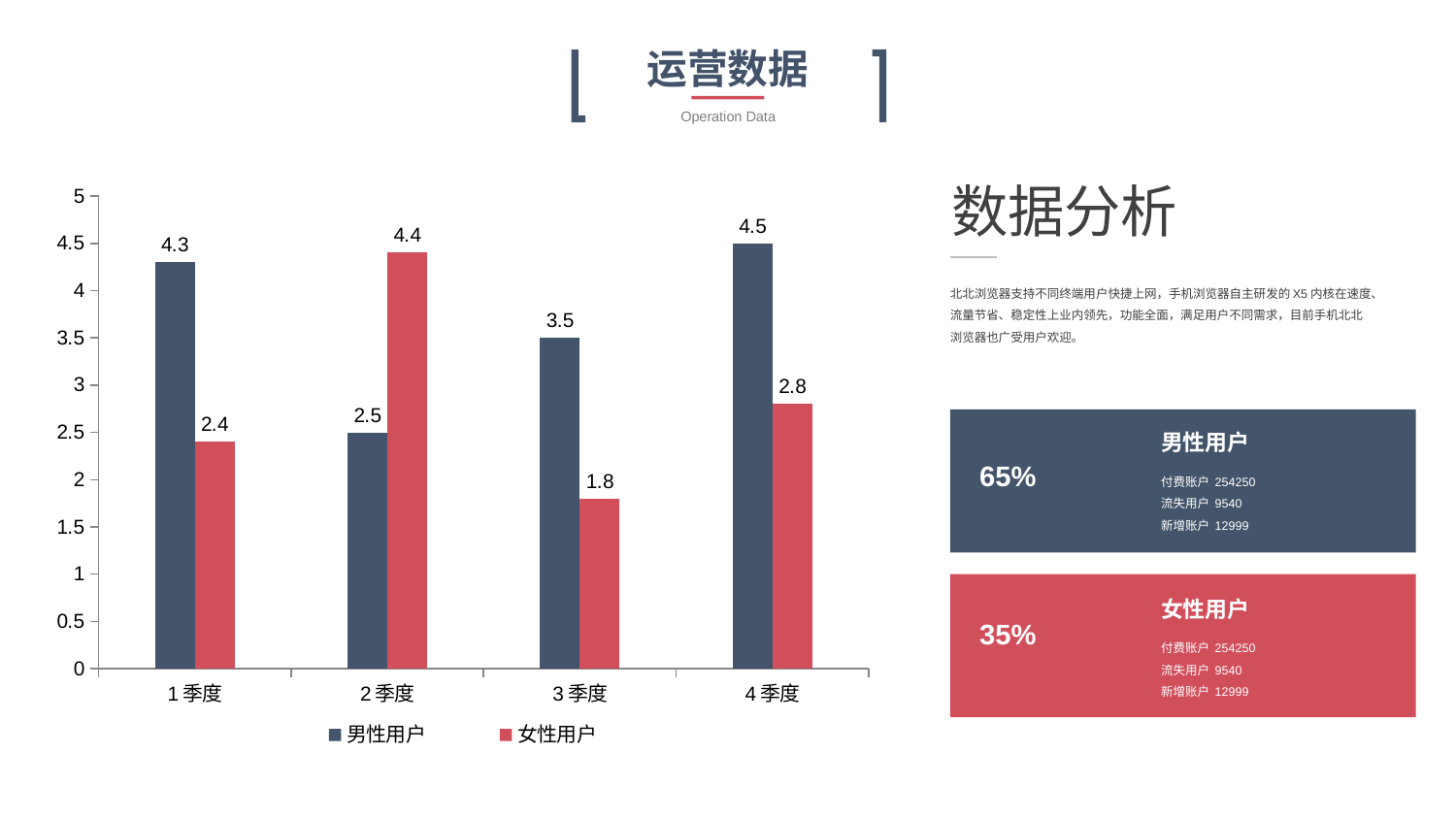

运营数据

Operation Data

数据分析

北北浏览器支持不同终端用户快捷上网，手机浏览器自主研发的X5内核在速度、流量节省、稳定性上业内领先，功能全面，满足用户不同需求，目前手机北北浏览器也广受用户欢迎。

### Chart

| Category | 男性用户 | 女性用户 |
|---|---|---|
| 1季度 | 4.3 | 2.4 |
| 2季度 | 2.5 | 4.4 |
| 3季度 | 3.5 | 1.8 |
| 4季度 | 4.5 | 2.8 |
男性用户

65%
付费账户 254250
流失用户 9540
新增账户 12999

女性用户
35%
付费账户 254250
流失用户 9540
新增账户 12999